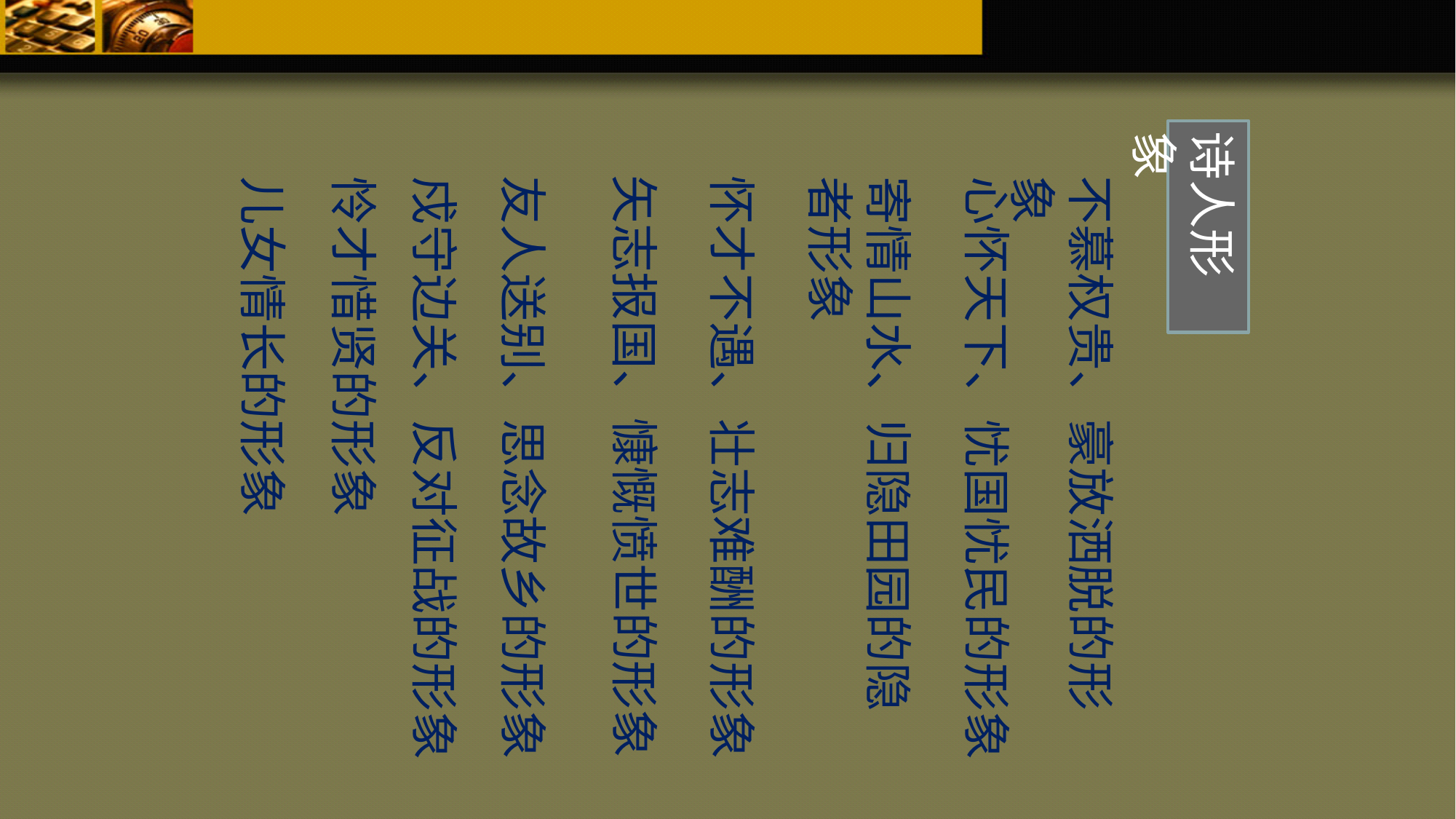

诗人形象
矢志报国、慷慨愤世的形象
友人送别、思念故乡的形象
怀才不遇、壮志难酬的形象
不慕权贵、豪放洒脱的形象
怜才惜贤的形象
儿女情长的形象
戍守边关、反对征战的形象
寄情山水、归隐田园的隐者形象
心怀天下、忧国忧民的形象